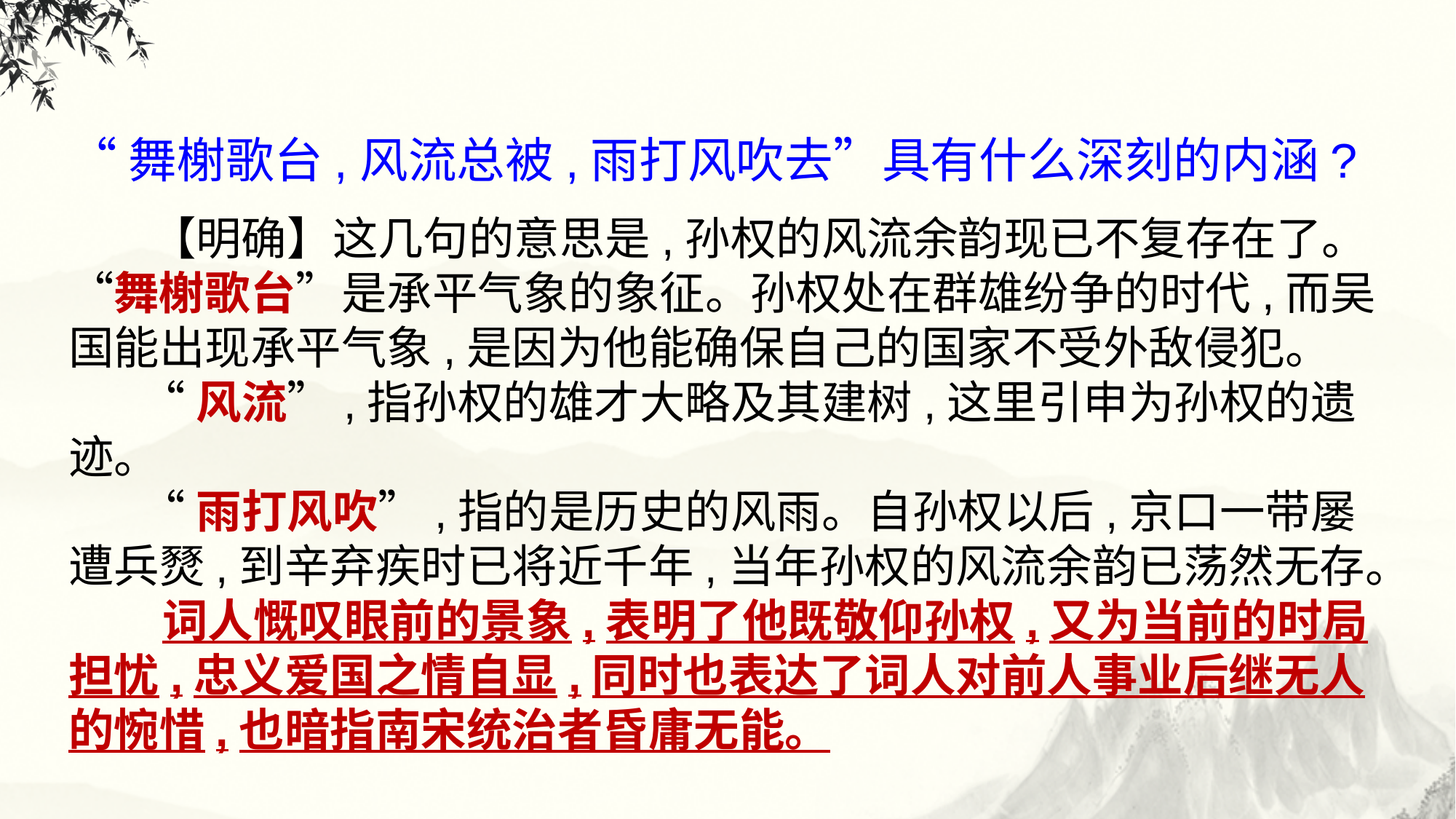

“舞榭歌台,风流总被,雨打风吹去”具有什么深刻的内涵?
       【明确】这几句的意思是,孙权的风流余韵现已不复存在了。“舞榭歌台”是承平气象的象征。孙权处在群雄纷争的时代,而吴国能出现承平气象,是因为他能确保自己的国家不受外敌侵犯。
       “风流”,指孙权的雄才大略及其建树,这里引申为孙权的遗迹。
       “雨打风吹”,指的是历史的风雨。自孙权以后,京口一带屡遭兵燹,到辛弃疾时已将近千年,当年孙权的风流余韵已荡然无存。
        词人慨叹眼前的景象,表明了他既敬仰孙权,又为当前的时局担忧,忠义爱国之情自显,同时也表达了词人对前人事业后继无人的惋惜,也暗指南宋统治者昏庸无能。